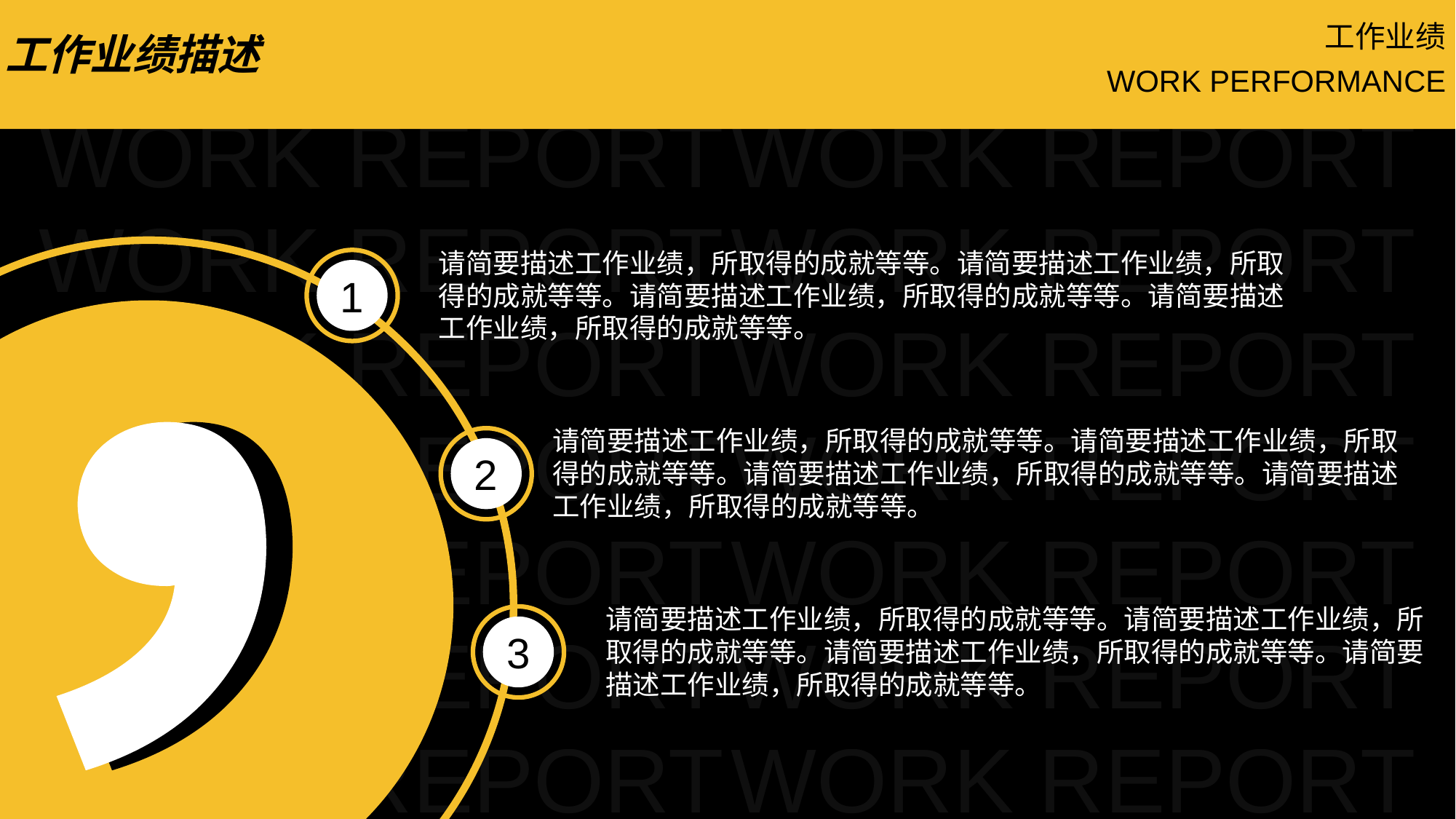

工作业绩
工作业绩描述
WORK PERFORMANCE

请简要描述工作业绩，所取得的成就等等。请简要描述工作业绩，所取得的成就等等。请简要描述工作业绩，所取得的成就等等。请简要描述工作业绩，所取得的成就等等。

1
请简要描述工作业绩，所取得的成就等等。请简要描述工作业绩，所取得的成就等等。请简要描述工作业绩，所取得的成就等等。请简要描述工作业绩，所取得的成就等等。

2
请简要描述工作业绩，所取得的成就等等。请简要描述工作业绩，所取得的成就等等。请简要描述工作业绩，所取得的成就等等。请简要描述工作业绩，所取得的成就等等。

3